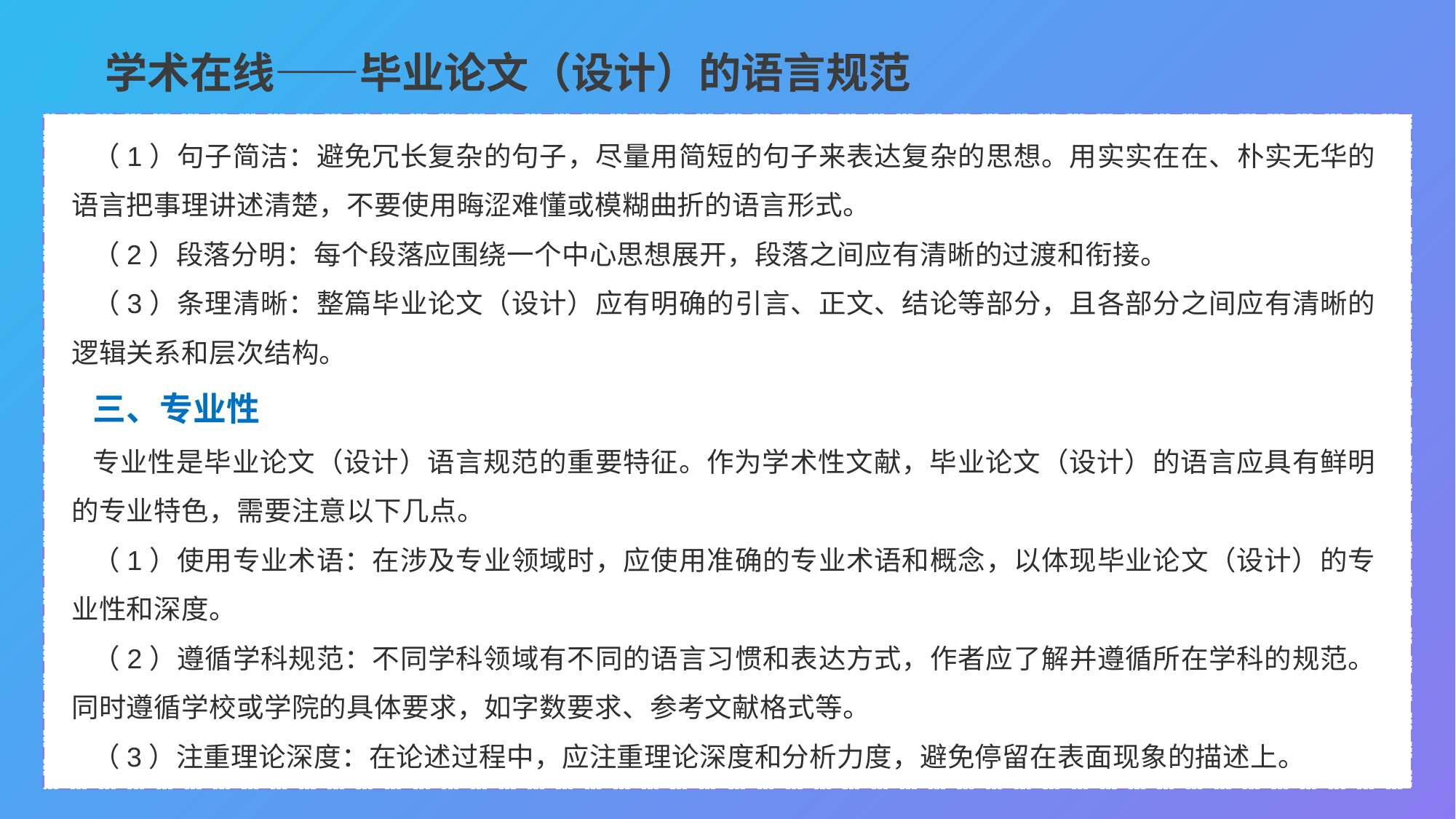

学术在线——毕业论文（设计）的语言规范

（1）句子简洁：避免冗长复杂的句子，尽量用简短的句子来表达复杂的思想。用实实在在、朴实无华的语言把事理讲述清楚，不要使用晦涩难懂或模糊曲折的语言形式。
（2）段落分明：每个段落应围绕一个中心思想展开，段落之间应有清晰的过渡和衔接。
（3）条理清晰：整篇毕业论文（设计）应有明确的引言、正文、结论等部分，且各部分之间应有清晰的逻辑关系和层次结构。
三、专业性
专业性是毕业论文（设计）语言规范的重要特征。作为学术性文献，毕业论文（设计）的语言应具有鲜明的专业特色，需要注意以下几点。
（1）使用专业术语：在涉及专业领域时，应使用准确的专业术语和概念，以体现毕业论文（设计）的专业性和深度。
（2）遵循学科规范：不同学科领域有不同的语言习惯和表达方式，作者应了解并遵循所在学科的规范。同时遵循学校或学院的具体要求，如字数要求、参考文献格式等。
（3）注重理论深度：在论述过程中，应注重理论深度和分析力度，避免停留在表面现象的描述上。